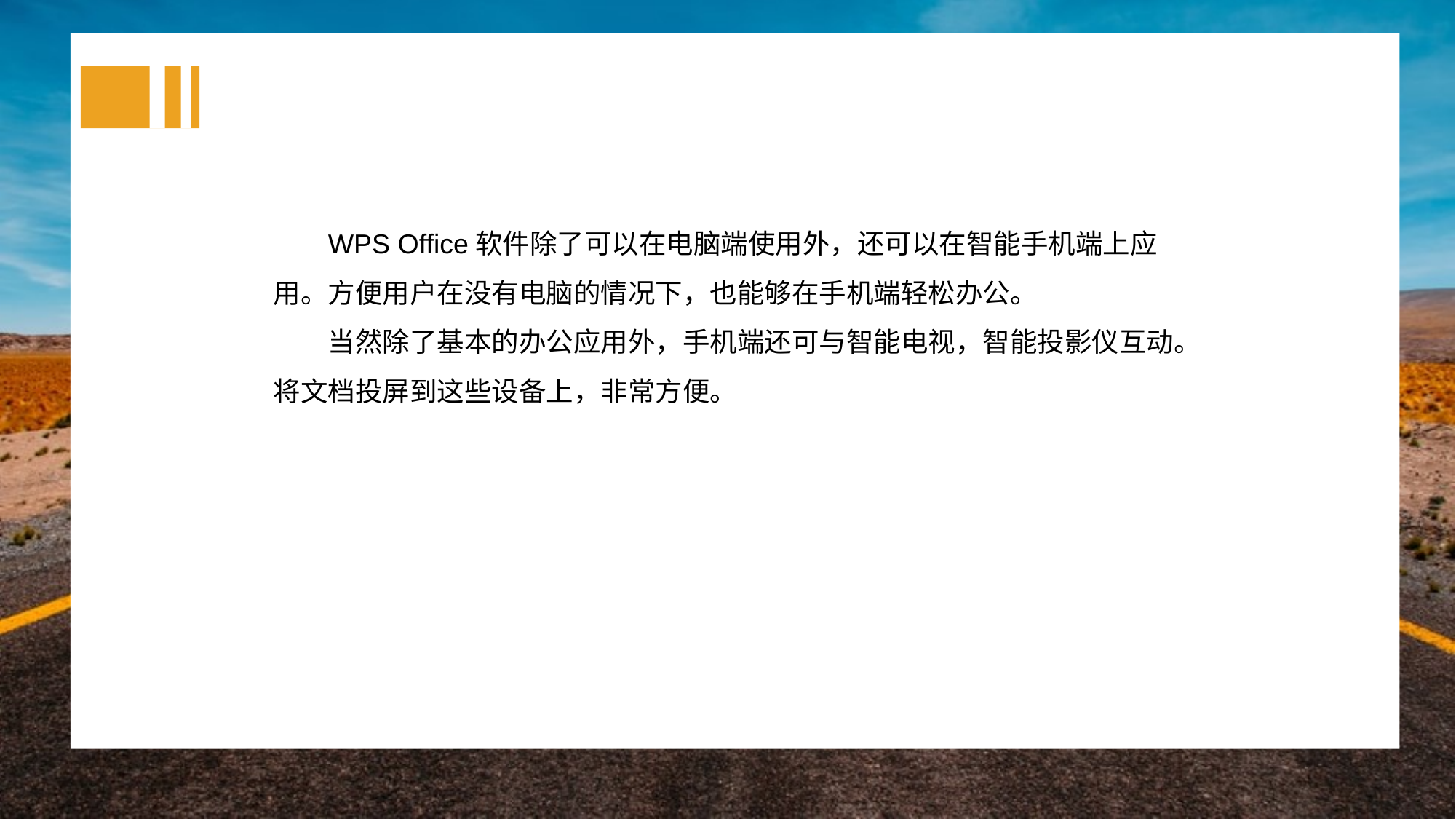

WPS Office软件除了可以在电脑端使用外，还可以在智能手机端上应用。方便用户在没有电脑的情况下，也能够在手机端轻松办公。
当然除了基本的办公应用外，手机端还可与智能电视，智能投影仪互动。将文档投屏到这些设备上，非常方便。